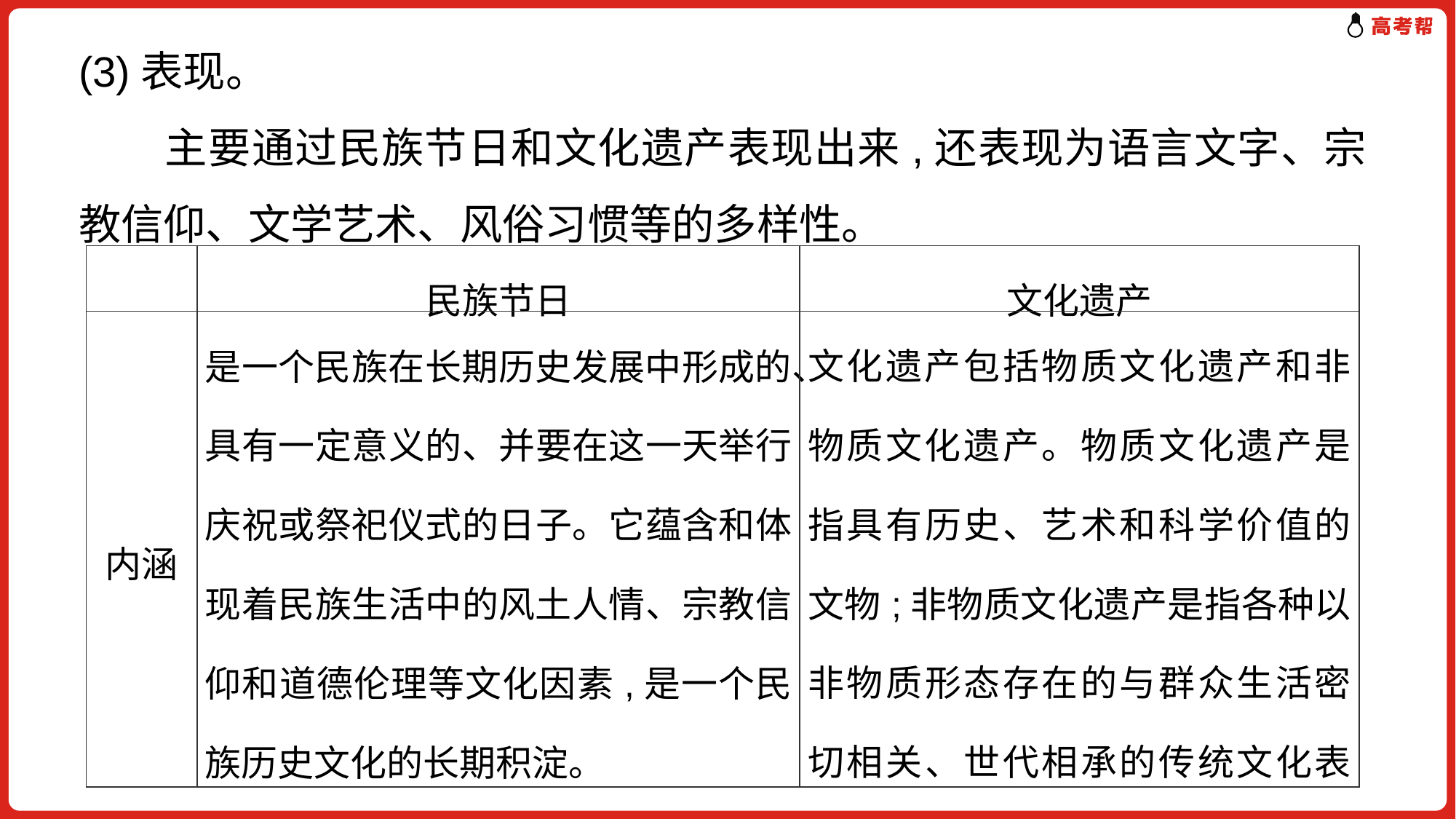

(3)表现。
　　主要通过民族节日和文化遗产表现出来,还表现为语言文字、宗教信仰、文学艺术、风俗习惯等的多样性。
|  | 民族节日 | 文化遗产 |
| --- | --- | --- |
| 内涵 | 是一个民族在长期历史发展中形成的、具有一定意义的、并要在这一天举行庆祝或祭祀仪式的日子。它蕴含和体现着民族生活中的风土人情、宗教信仰和道德伦理等文化因素,是一个民族历史文化的长期积淀。 | 文化遗产包括物质文化遗产和非物质文化遗产。物质文化遗产是指具有历史、艺术和科学价值的文物;非物质文化遗产是指各种以非物质形态存在的与群众生活密切相关、世代相承的传统文化表现形式。 |